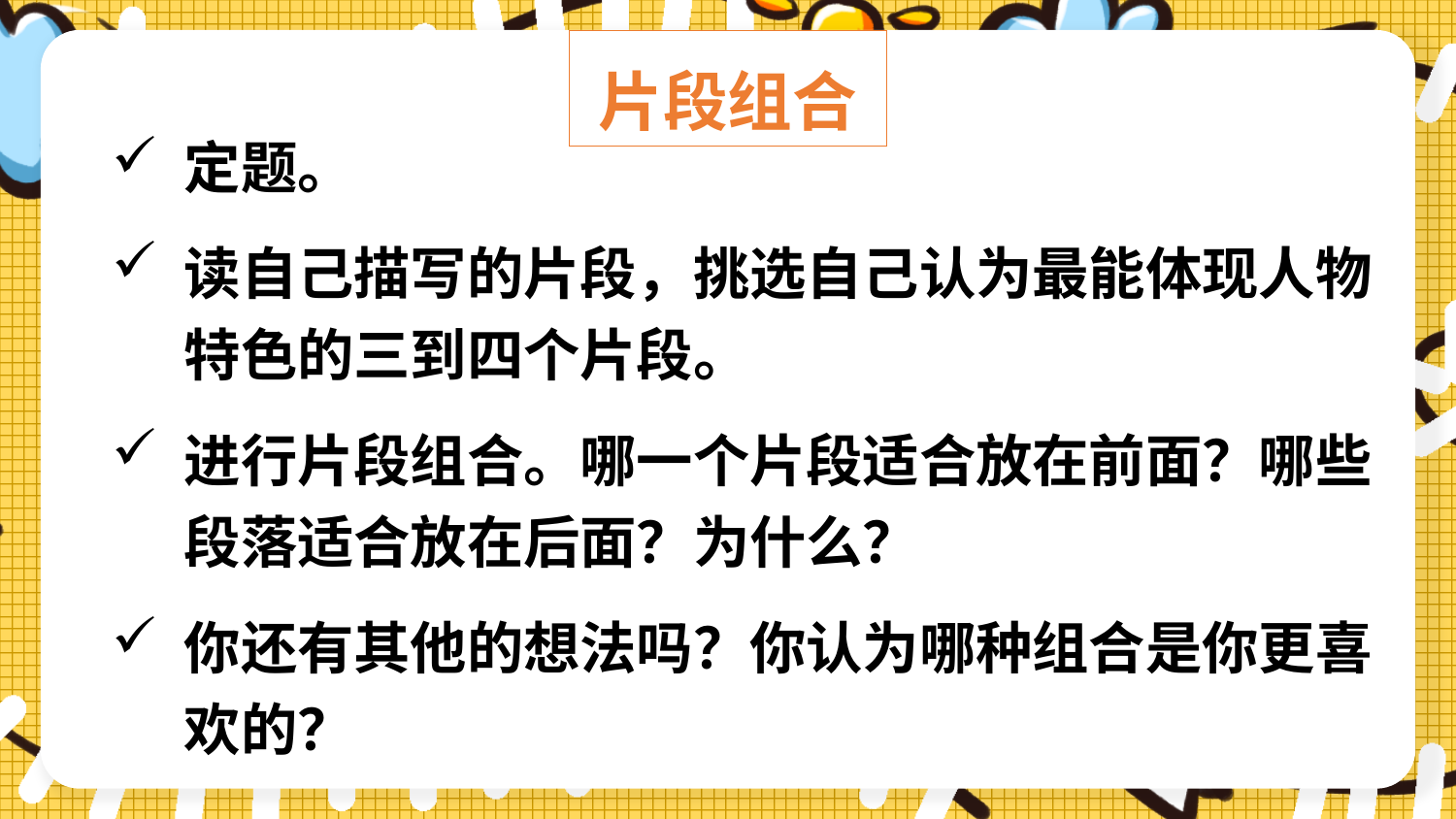

片段组合
定题。
读自己描写的片段，挑选自己认为最能体现人物特色的三到四个片段。
进行片段组合。哪一个片段适合放在前面？哪些段落适合放在后面？为什么？
你还有其他的想法吗？你认为哪种组合是你更喜欢的？